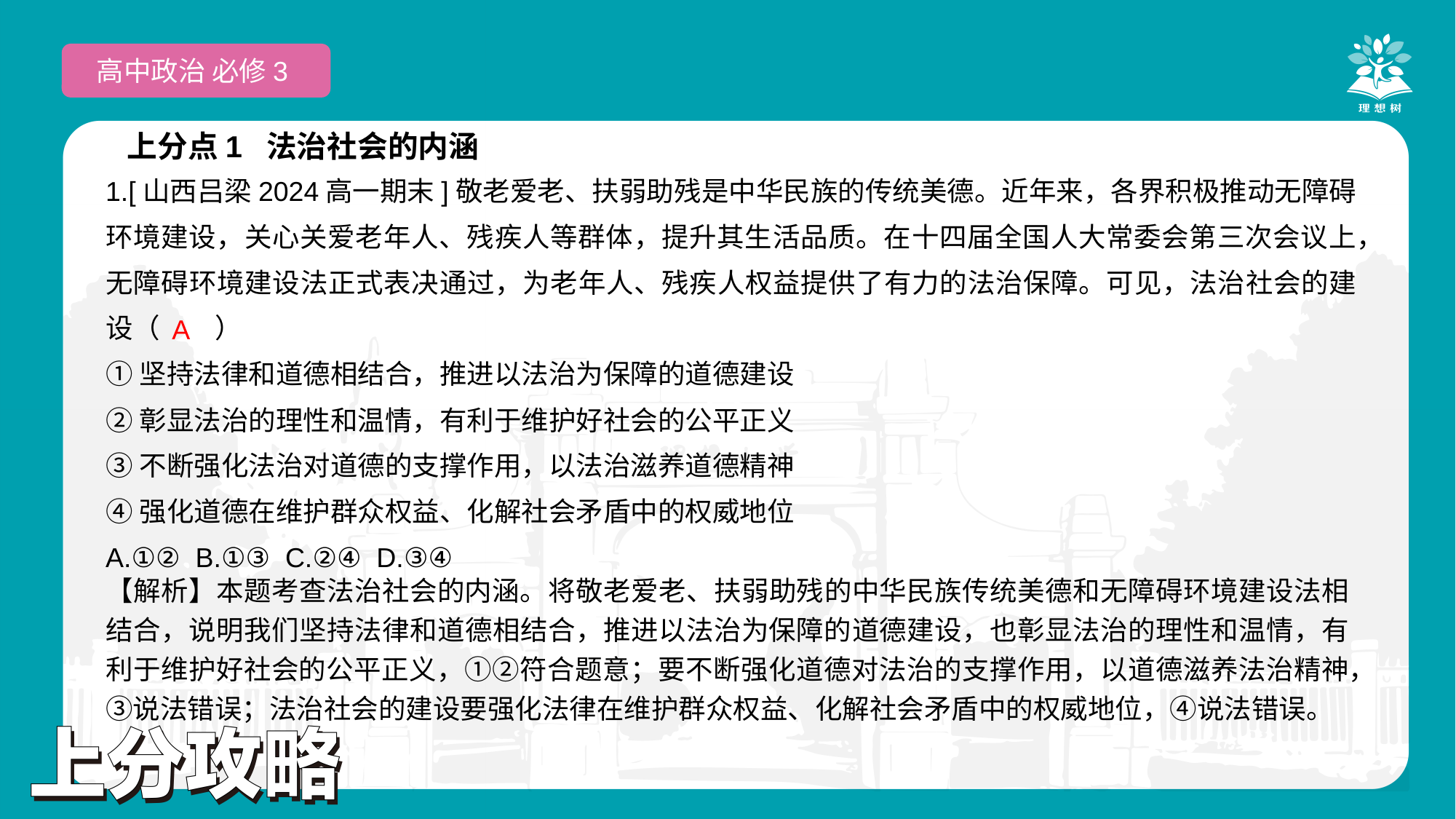

高中政治 必修3
上分点1  法治社会的内涵
1.[山西吕梁2024高一期末]敬老爱老、扶弱助残是中华民族的传统美德。近年来，各界积极推动无障碍环境建设，关心关爱老年人、残疾人等群体，提升其生活品质。在十四届全国人大常委会第三次会议上，无障碍环境建设法正式表决通过，为老年人、残疾人权益提供了有力的法治保障。可见，法治社会的建设（　　）
①坚持法律和道德相结合，推进以法治为保障的道德建设
②彰显法治的理性和温情，有利于维护好社会的公平正义
③不断强化法治对道德的支撑作用，以法治滋养道德精神
④强化道德在维护群众权益、化解社会矛盾中的权威地位
A.①②  B.①③  C.②④  D.③④
 A
【解析】本题考查法治社会的内涵。将敬老爱老、扶弱助残的中华民族传统美德和无障碍环境建设法相结合，说明我们坚持法律和道德相结合，推进以法治为保障的道德建设，也彰显法治的理性和温情，有利于维护好社会的公平正义，①②符合题意；要不断强化道德对法治的支撑作用，以道德滋养法治精神，③说法错误；法治社会的建设要强化法律在维护群众权益、化解社会矛盾中的权威地位，④说法错误。